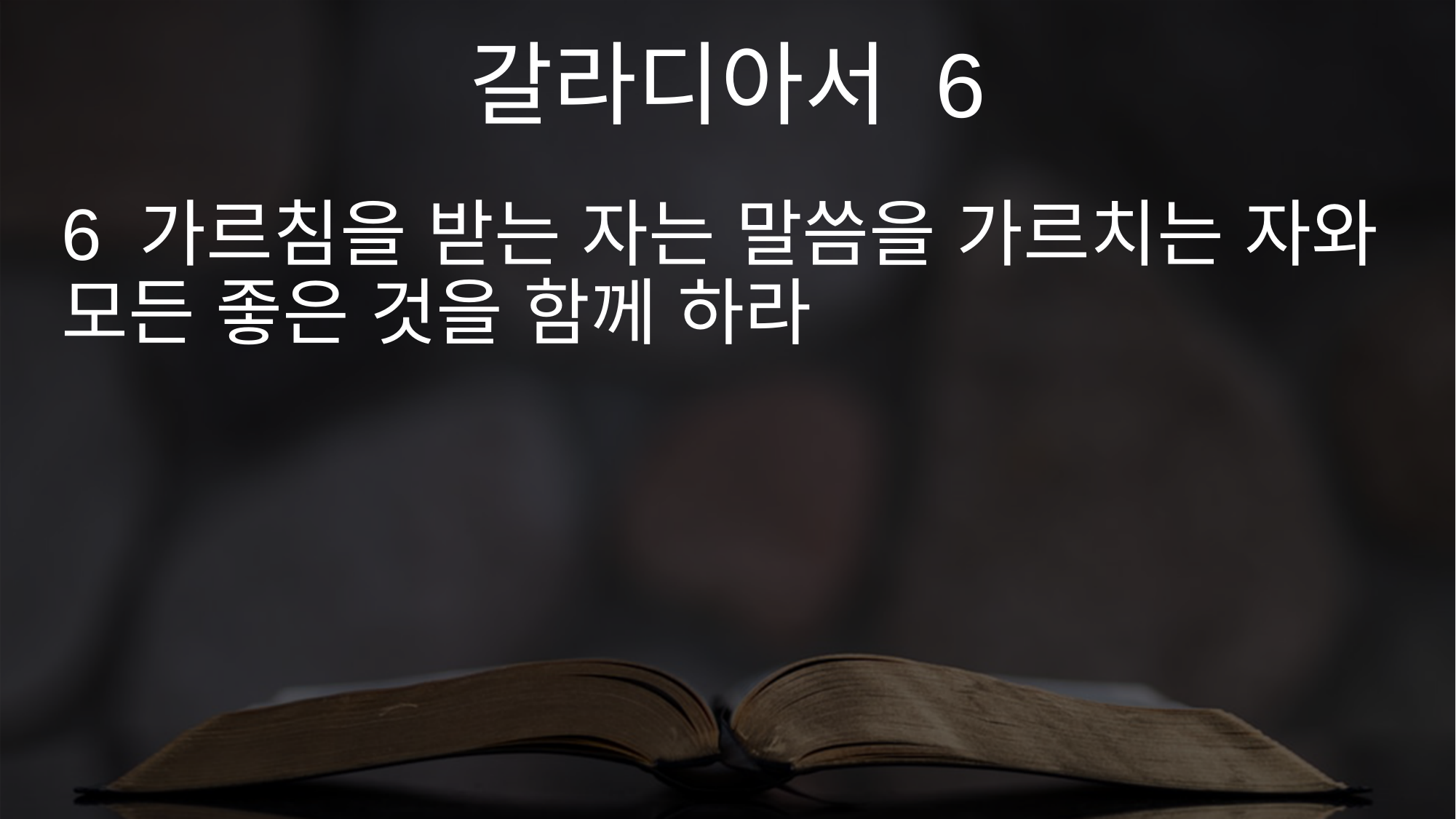

갈라디아서 6
6 가르침을 받는 자는 말씀을 가르치는 자와 모든 좋은 것을 함께 하라